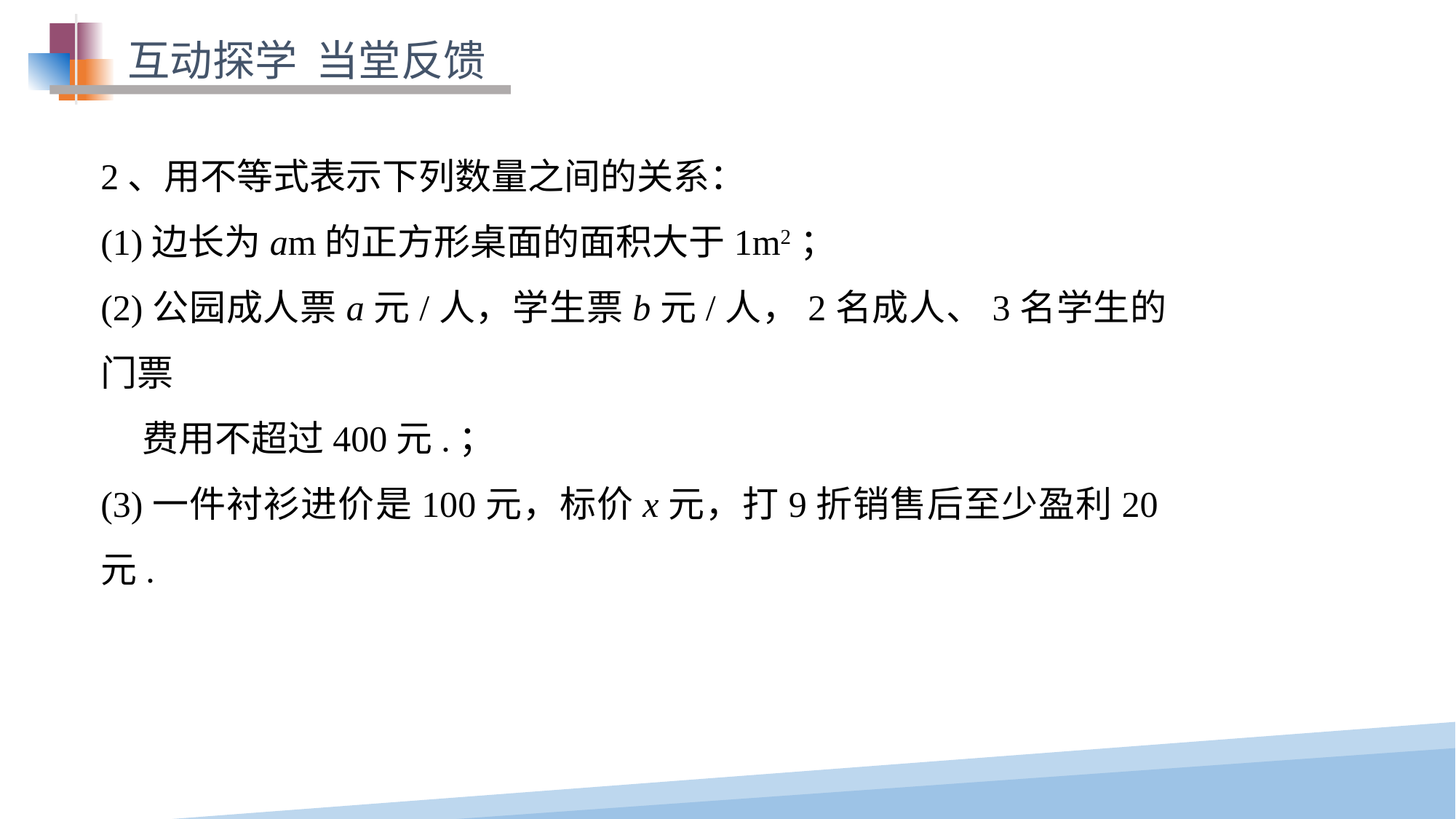

互动探学  当堂反馈
2、用不等式表示下列数量之间的关系：
(1)边长为am的正方形桌面的面积大于1m2；
(2)公园成人票a元/人，学生票b元/人，2名成人、3名学生的门票
    费用不超过400元.；
(3)一件衬衫进价是100元，标价x元，打9折销售后至少盈利20元.